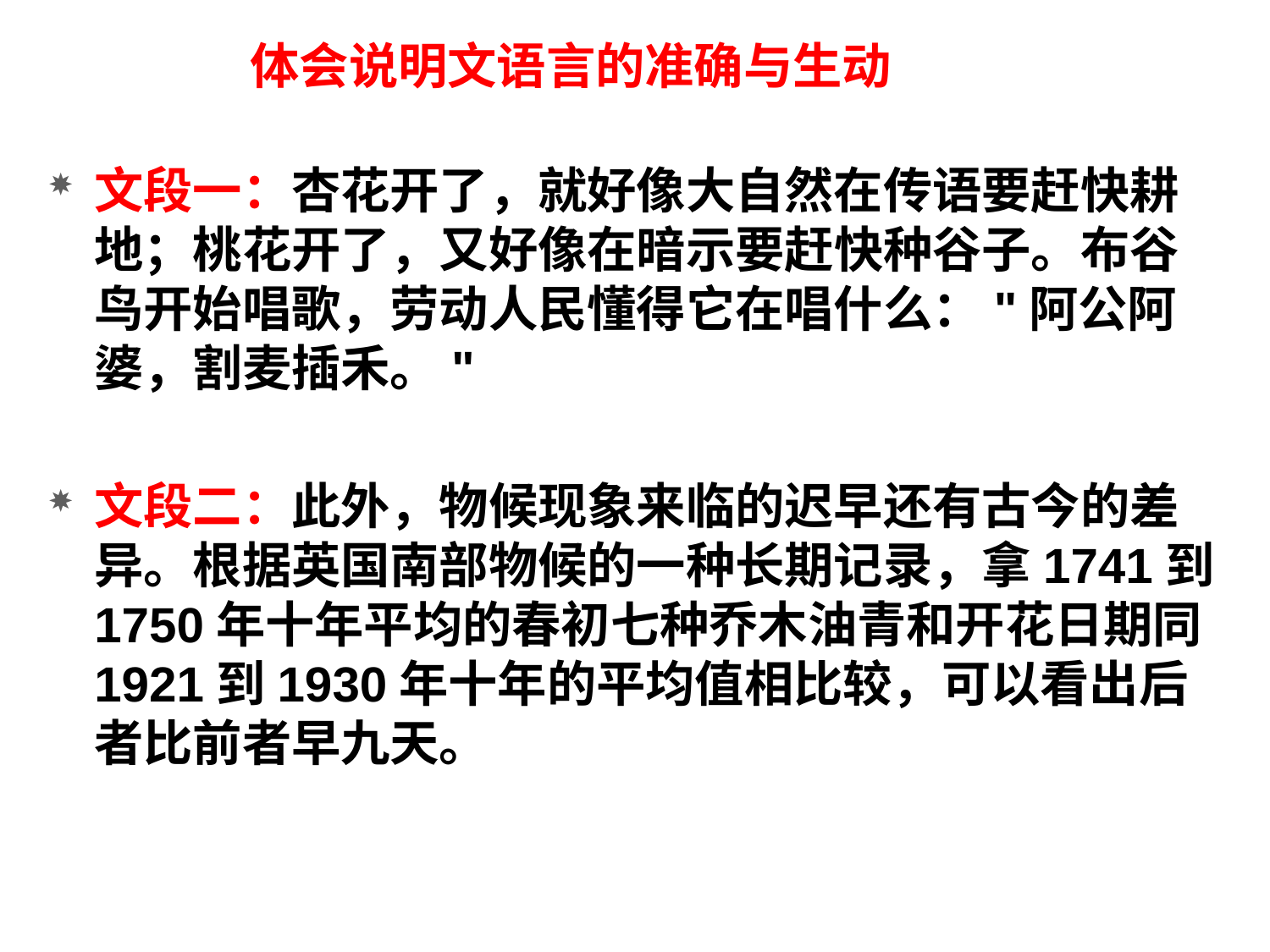

体会说明文语言的准确与生动
文段一：杏花开了，就好像大自然在传语要赶快耕地；桃花开了，又好像在暗示要赶快种谷子。布谷鸟开始唱歌，劳动人民懂得它在唱什么："阿公阿婆，割麦插禾。"

文段二：此外，物候现象来临的迟早还有古今的差异。根据英国南部物候的一种长期记录，拿1741到1750年十年平均的春初七种乔木油青和开花日期同1921到1930年十年的平均值相比较，可以看出后者比前者早九天。